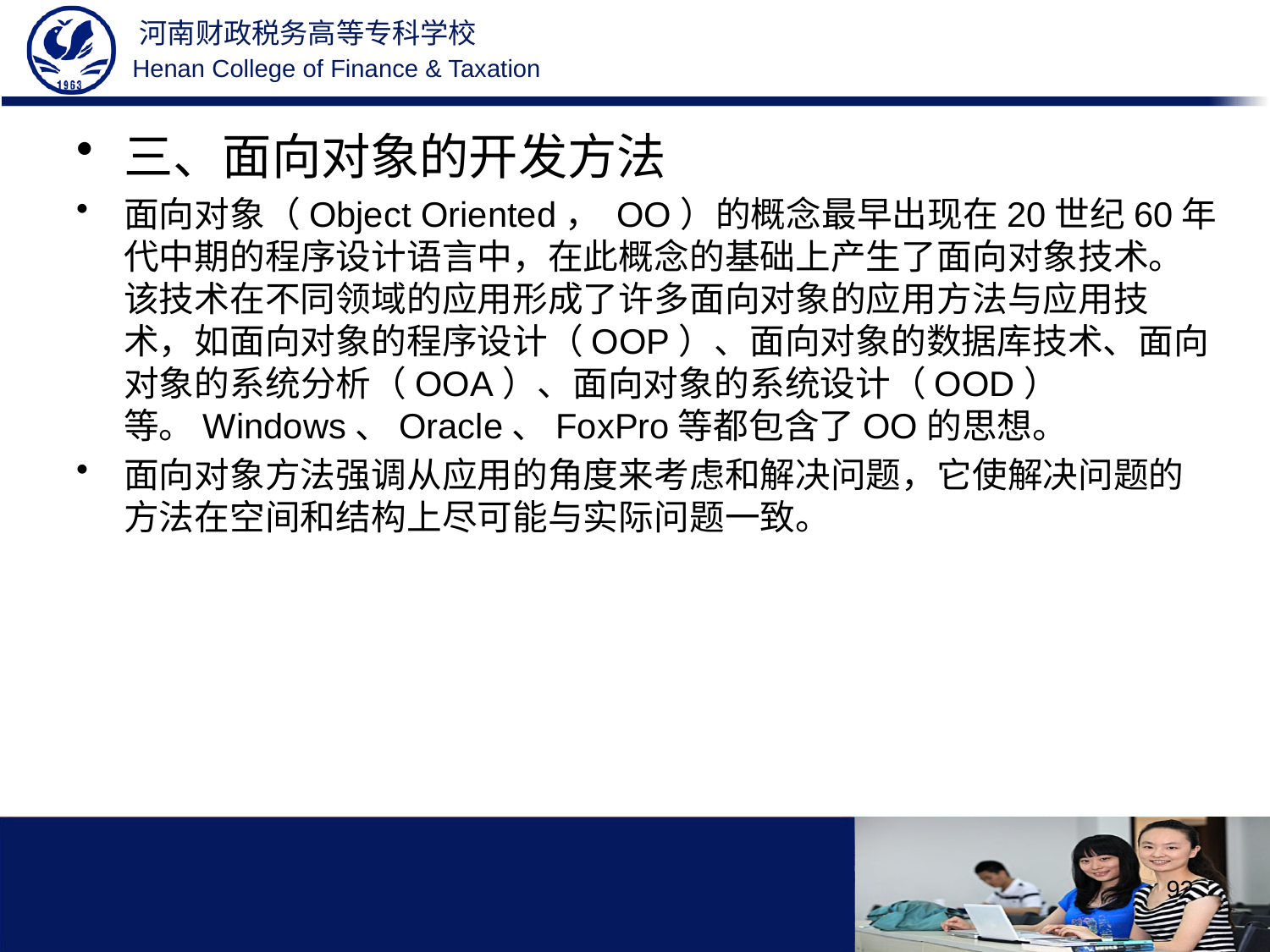

三、面向对象的开发方法
面向对象（Object Oriented， OO）的概念最早出现在20世纪60年代中期的程序设计语言中，在此概念的基础上产生了面向对象技术。该技术在不同领域的应用形成了许多面向对象的应用方法与应用技术，如面向对象的程序设计（OOP）、面向对象的数据库技术、面向对象的系统分析（OOA）、面向对象的系统设计（OOD）等。Windows、Oracle、FoxPro等都包含了OO的思想。
面向对象方法强调从应用的角度来考虑和解决问题，它使解决问题的方法在空间和结构上尽可能与实际问题一致。
92